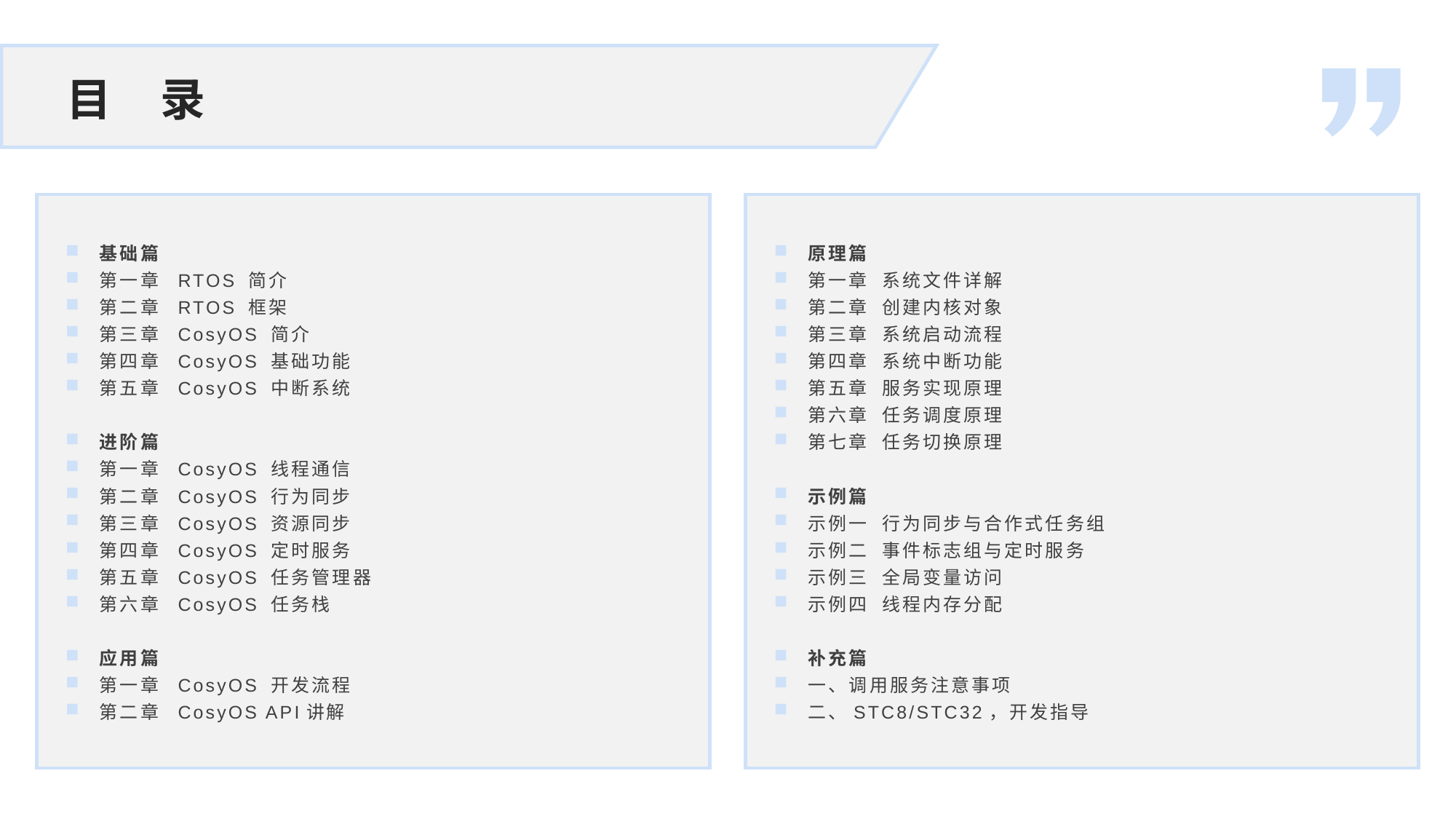

目   录

基础篇
第一章  RTOS 简介
第二章  RTOS 框架
第三章  CosyOS 简介
第四章  CosyOS 基础功能
第五章  CosyOS 中断系统

进阶篇
第一章  CosyOS 线程通信
第二章  CosyOS 行为同步
第三章  CosyOS 资源同步
第四章  CosyOS 定时服务
第五章  CosyOS 任务管理器
第六章  CosyOS 任务栈

应用篇
第一章  CosyOS 开发流程
第二章  CosyOS API讲解

原理篇
第一章  系统文件详解
第二章  创建内核对象
第三章  系统启动流程
第四章  系统中断功能
第五章  服务实现原理
第六章  任务调度原理
第七章  任务切换原理

示例篇
示例一  行为同步与合作式任务组
示例二  事件标志组与定时服务
示例三  全局变量访问
示例四  线程内存分配

补充篇
一、调用服务注意事项
二、STC8/STC32，开发指导